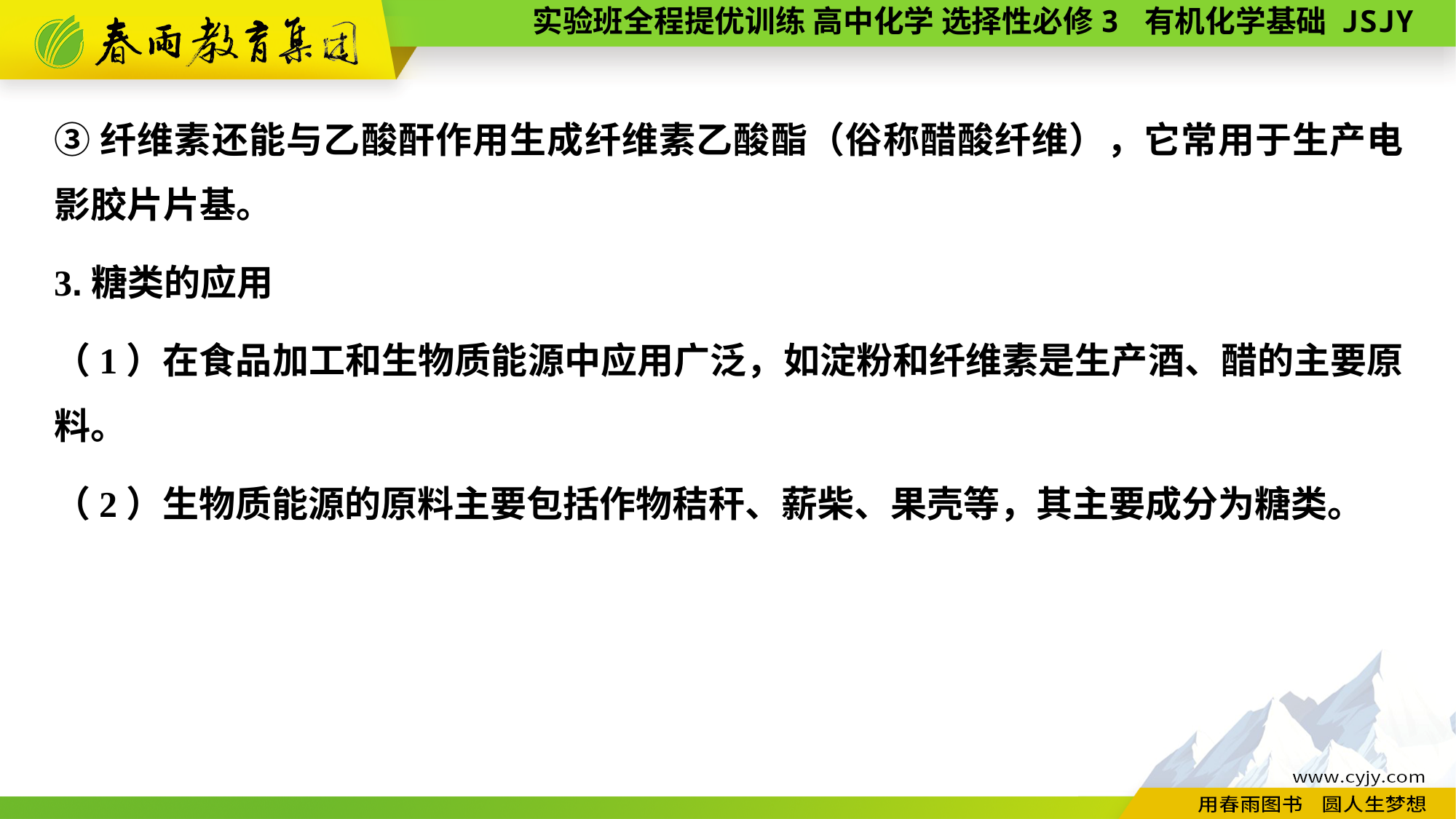

③纤维素还能与乙酸酐作用生成纤维素乙酸酯（俗称醋酸纤维），它常用于生产电影胶片片基。
3.糖类的应用
（1）在食品加工和生物质能源中应用广泛，如淀粉和纤维素是生产酒、醋的主要原料。
（2）生物质能源的原料主要包括作物秸秆、薪柴、果壳等，其主要成分为糖类。